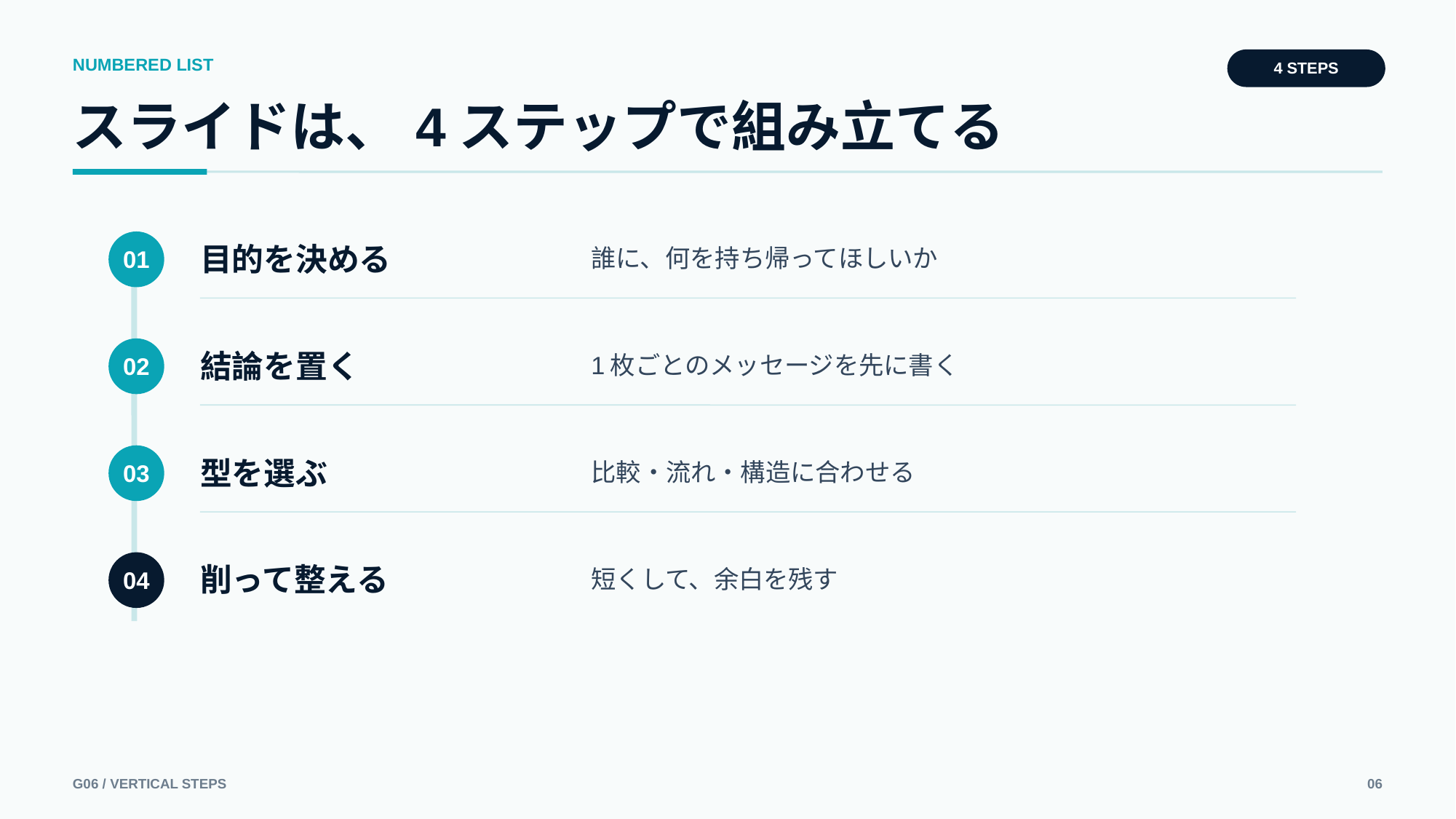

NUMBERED LIST
4 STEPS
スライドは、4ステップで組み立てる

目的を決める
誰に、何を持ち帰ってほしいか
01

結論を置く
1枚ごとのメッセージを先に書く
02

型を選ぶ
比較・流れ・構造に合わせる
03

削って整える
短くして、余白を残す
04
G06 / VERTICAL STEPS
06